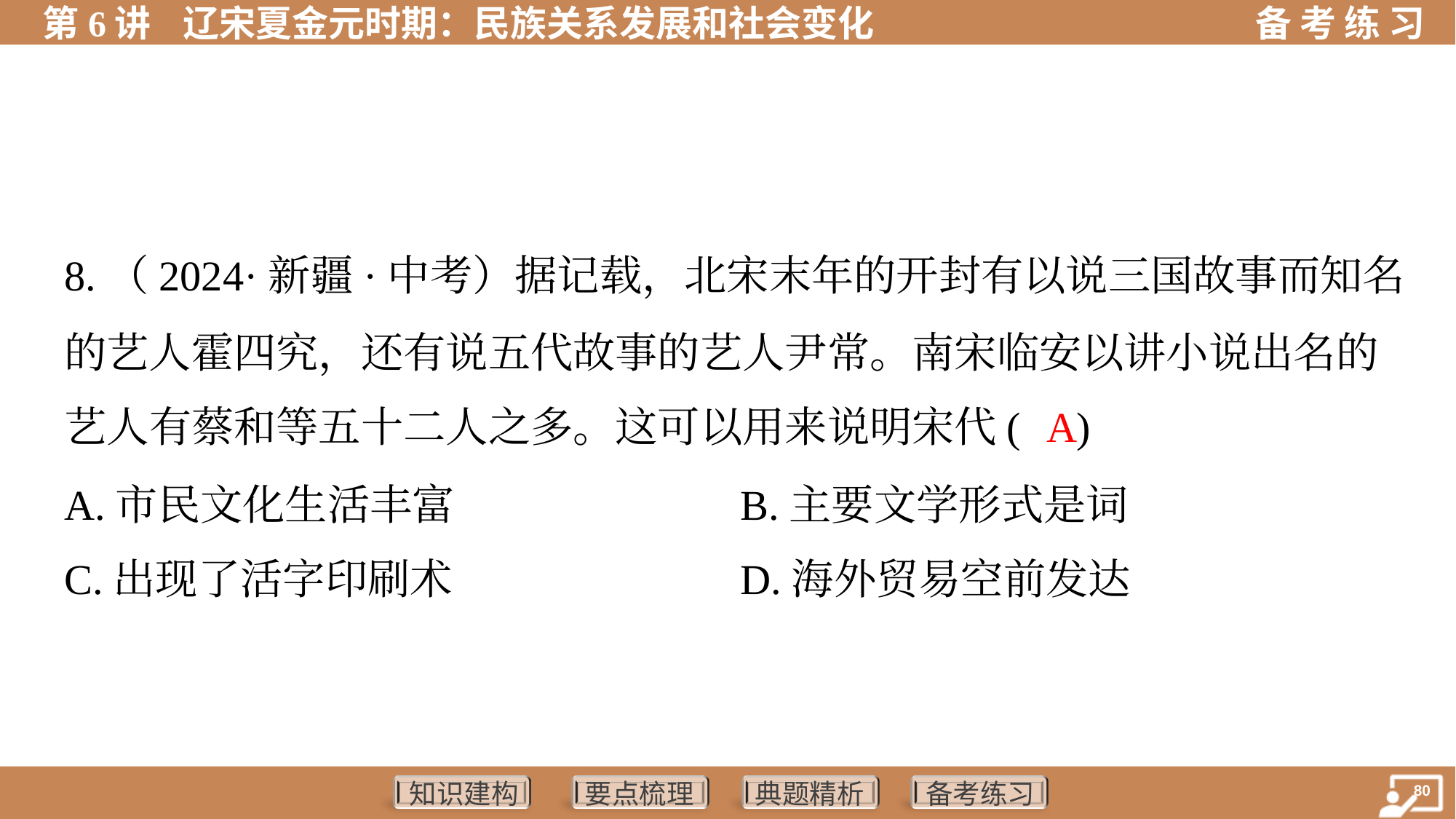

8.（2024·新疆·中考）据记载，北宋末年的开封有以说三国故事而知名
的艺人霍四究，还有说五代故事的艺人尹常。南宋临安以讲小说出名的
艺人有蔡和等五十二人之多。这可以用来说明宋代(     )
A
A.市民文化生活丰富	B.主要文学形式是词
C.出现了活字印刷术	D.海外贸易空前发达